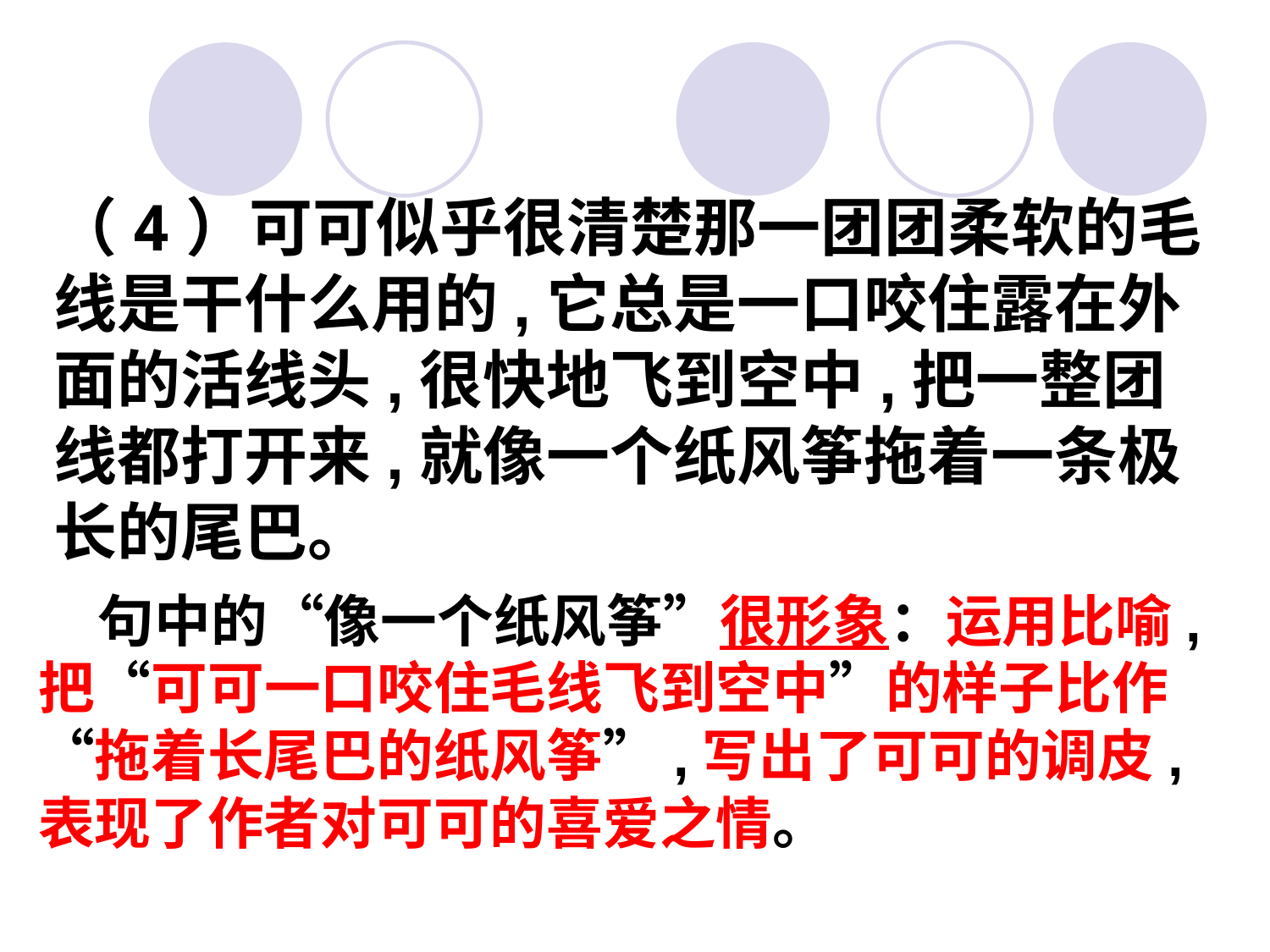

（4）可可似乎很清楚那一团团柔软的毛线是干什么用的,它总是一口咬住露在外面的活线头,很快地飞到空中,把一整团线都打开来,就像一个纸风筝拖着一条极长的尾巴。
    句中的“像一个纸风筝”很形象：运用比喻,把“可可一口咬住毛线飞到空中”的样子比作“拖着长尾巴的纸风筝”,写出了可可的调皮,表现了作者对可可的喜爱之情。